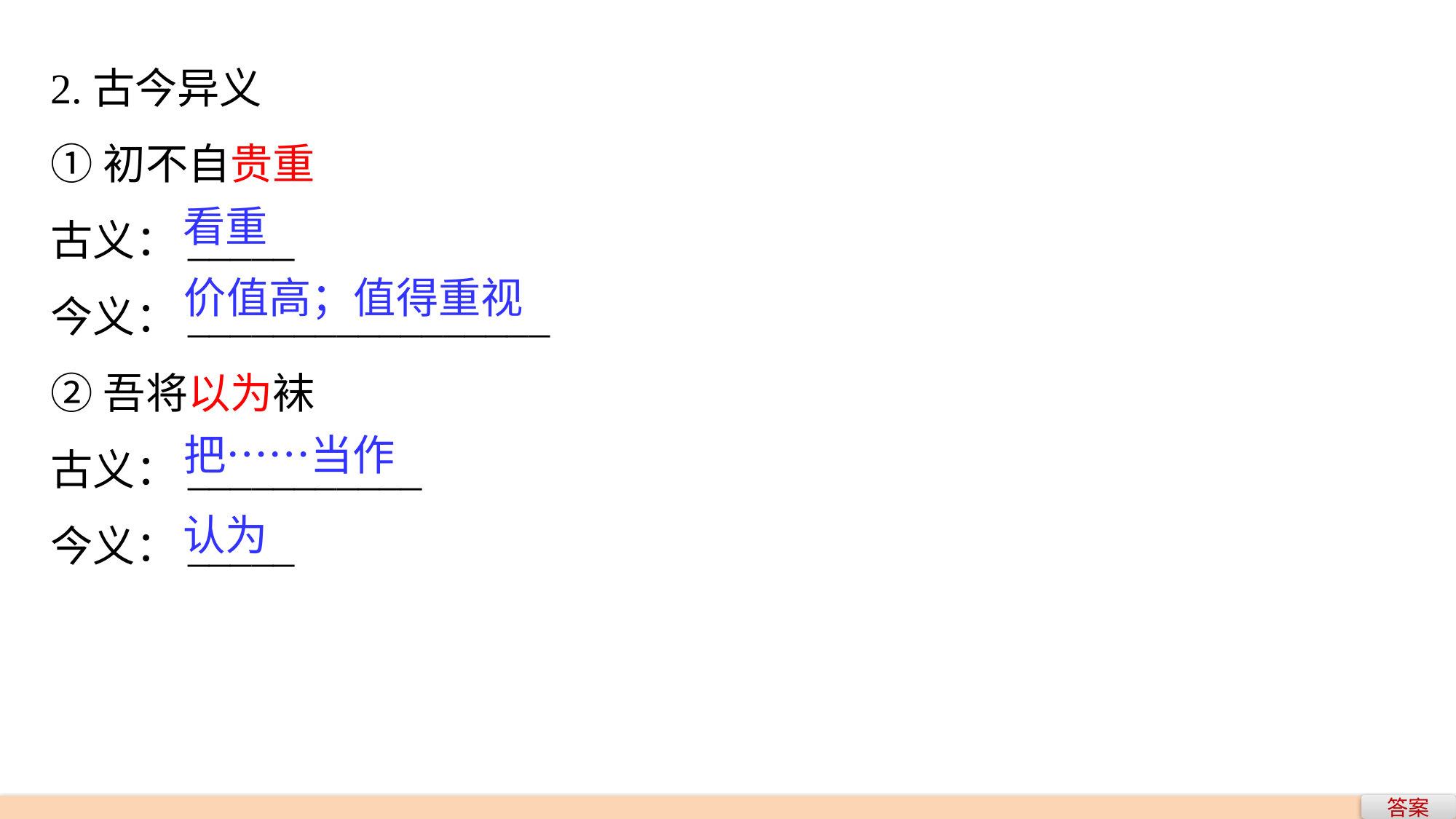

2.古今异义
①初不自贵重
古义：_____
今义：_________________
②吾将以为袜
古义：___________
今义：_____
看重
价值高；值得重视
把……当作
认为
答案